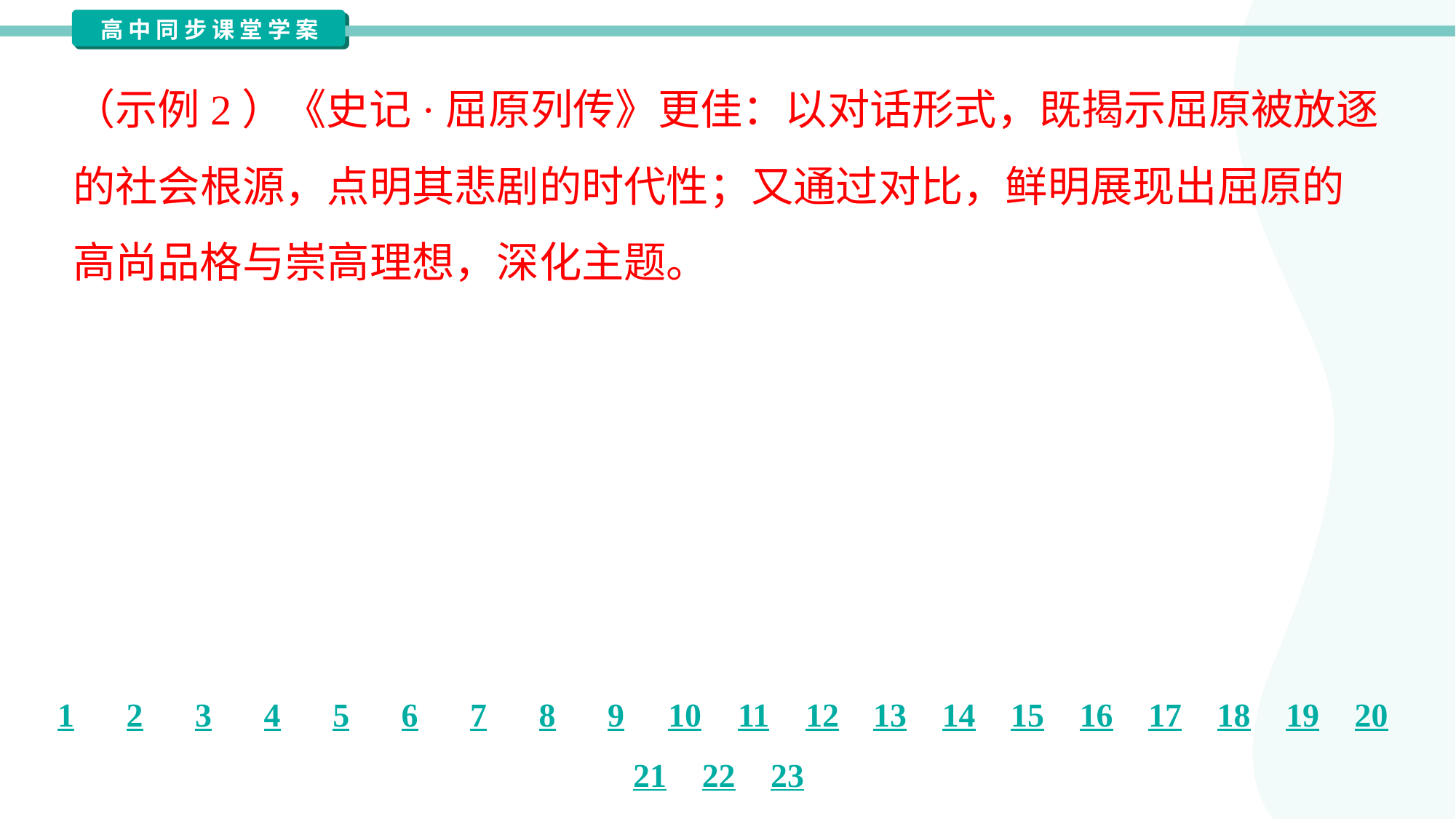

（示例2）《史记·屈原列传》更佳：以对话形式，既揭示屈原被放逐
的社会根源，点明其悲剧的时代性；又通过对比，鲜明展现出屈原的
高尚品格与崇高理想，深化主题。